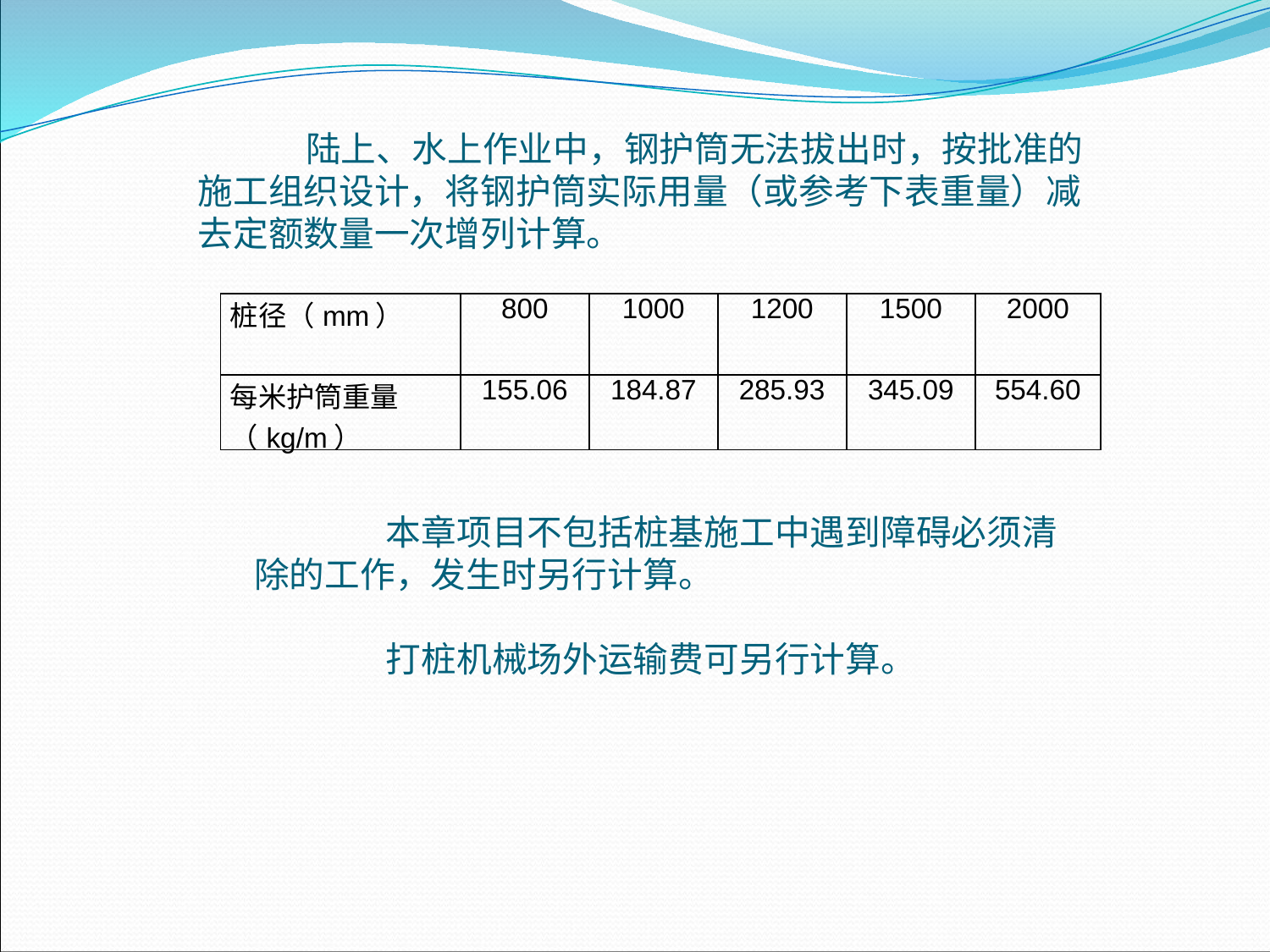

陆上、水上作业中，钢护筒无法拔出时，按批准的施工组织设计，将钢护筒实际用量（或参考下表重量）减去定额数量一次增列计算。
| 桩径（mm） | 800 | 1000 | 1200 | 1500 | 2000 |
| --- | --- | --- | --- | --- | --- |
| 每米护筒重量（kg/m） | 155.06 | 184.87 | 285.93 | 345.09 | 554.60 |

           本章项目不包括桩基施工中遇到障碍必须清除的工作，发生时另行计算。
           打桩机械场外运输费可另行计算。
54